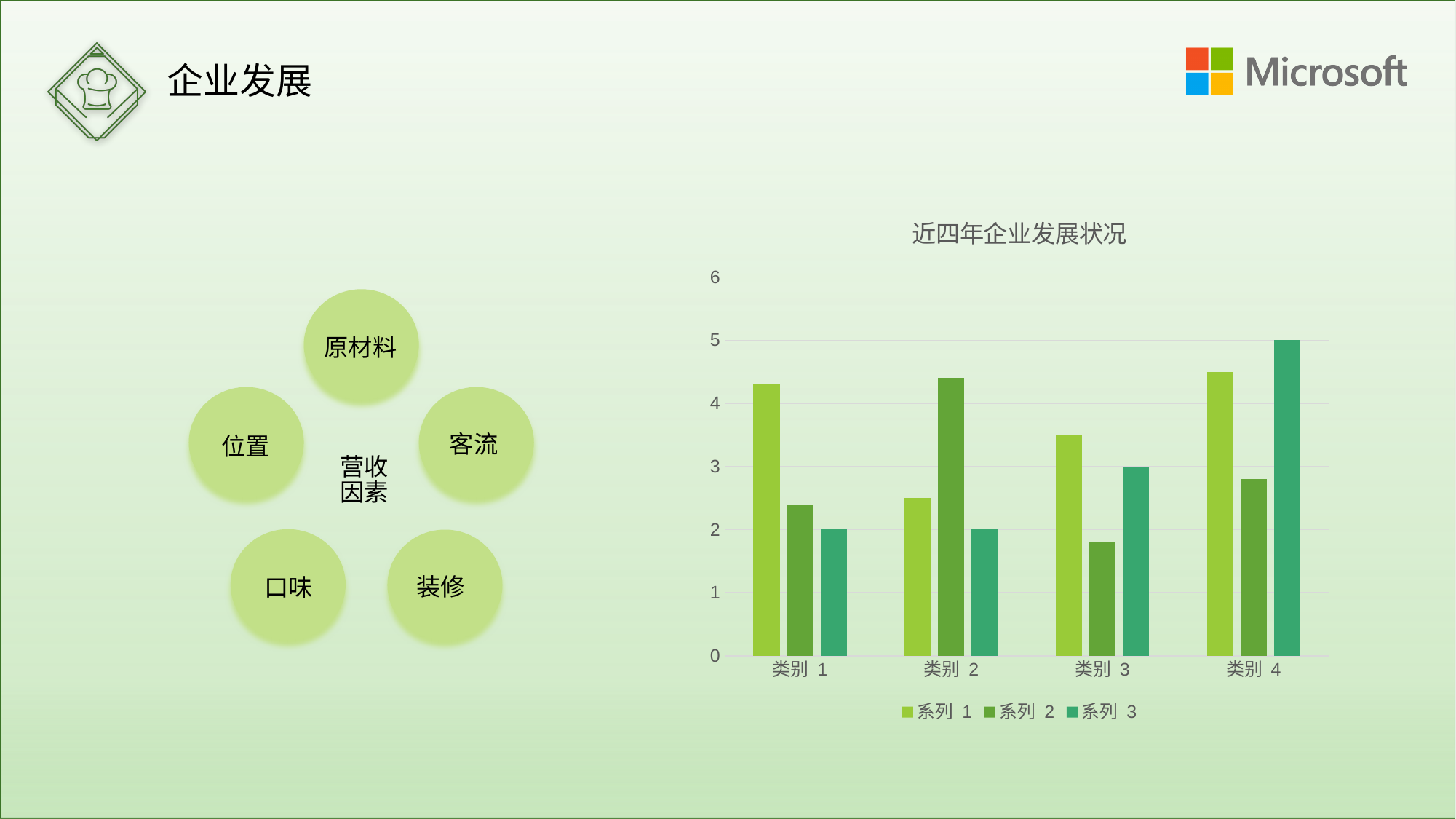

企业发展

### Chart: 近四年企业发展状况

| Category | 系列 1 | 系列 2 | 系列 3 |
|---|---|---|---|
| 类别 1 | 4.3 | 2.4 | 2.0 |
| 类别 2 | 2.5 | 4.4 | 2.0 |
| 类别 3 | 3.5 | 1.8 | 3.0 |
| 类别 4 | 4.5 | 2.8 | 5.0 |
原材料
客流
位置
营收因素
装修
口味